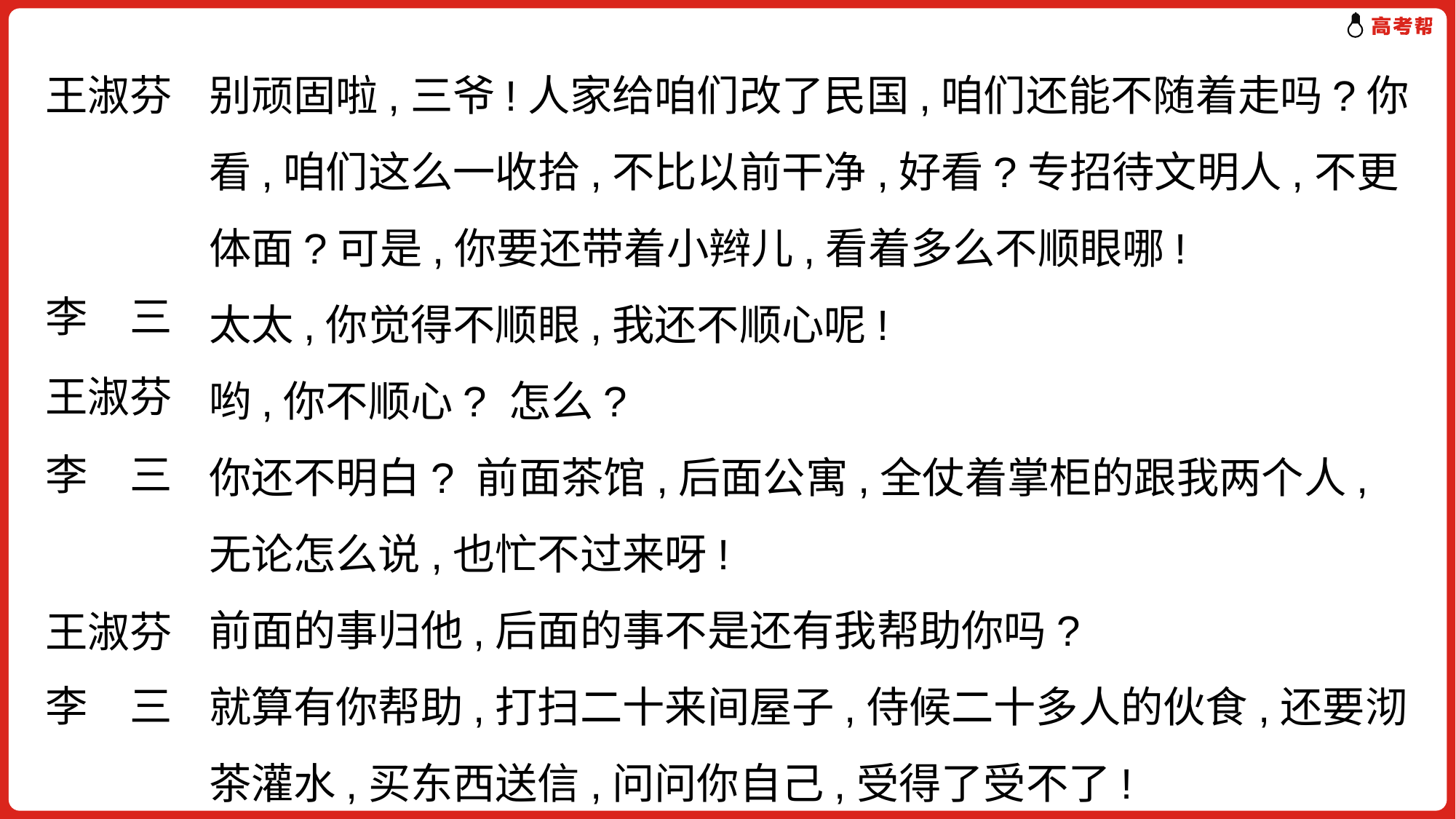

别顽固啦,三爷!人家给咱们改了民国,咱们还能不随着走吗?你看,咱们这么一收拾,不比以前干净,好看?专招待文明人,不更体面?可是,你要还带着小辫儿,看着多么不顺眼哪!
太太,你觉得不顺眼,我还不顺心呢!
哟,你不顺心? 怎么?
你还不明白? 前面茶馆,后面公寓,全仗着掌柜的跟我两个人,无论怎么说,也忙不过来呀!
前面的事归他,后面的事不是还有我帮助你吗?
就算有你帮助,打扫二十来间屋子,侍候二十多人的伙食,还要沏茶灌水,买东西送信,问问你自己,受得了受不了!
王淑芬
李　三
王淑芬
李　三
王淑芬
李　三